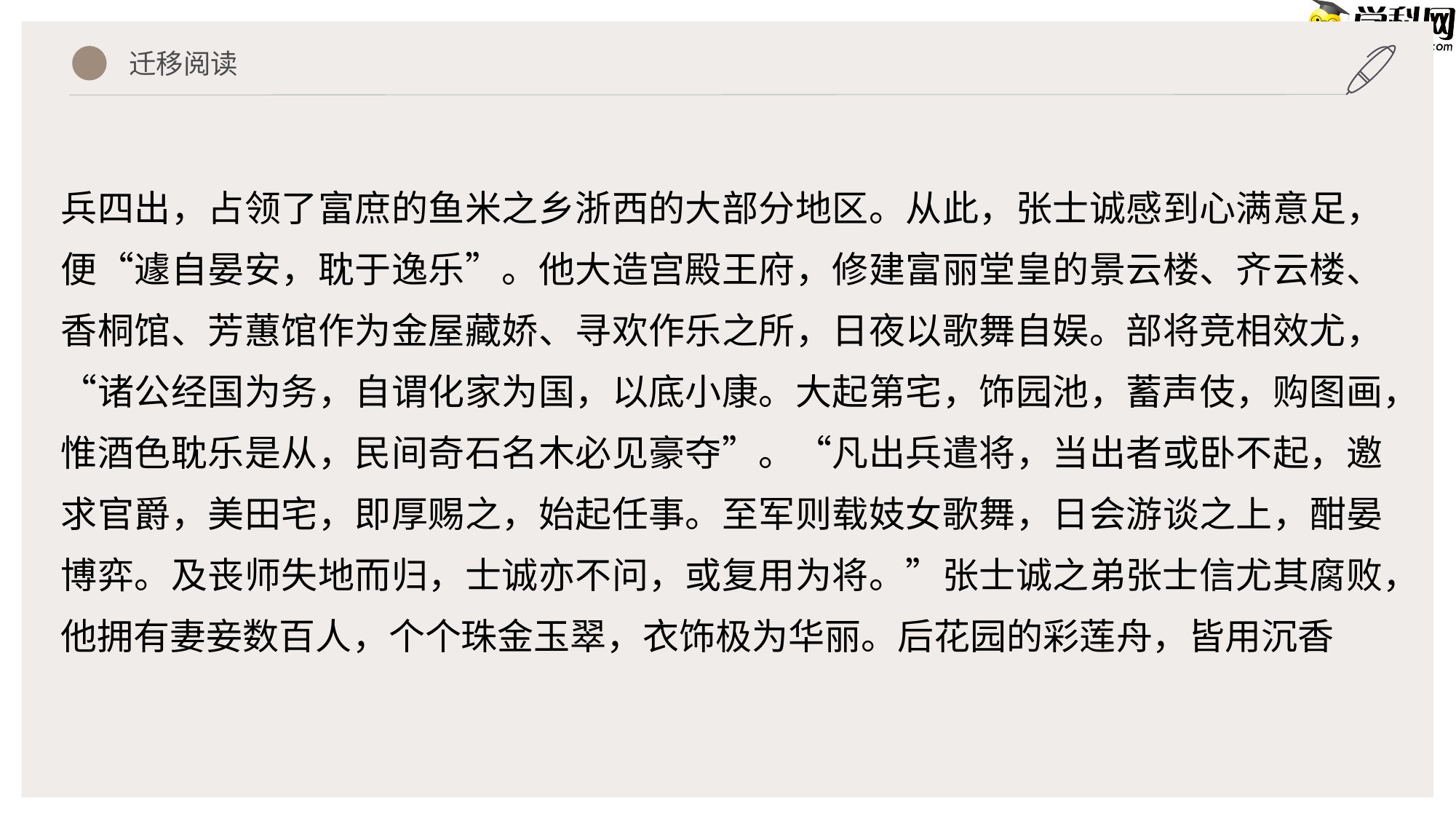

迁移阅读

兵四出，占领了富庶的鱼米之乡浙西的大部分地区。从此，张士诚感到心满意足，便“遽自晏安，耽于逸乐”。他大造宫殿王府，修建富丽堂皇的景云楼、齐云楼、香桐馆、芳蕙馆作为金屋藏娇、寻欢作乐之所，日夜以歌舞自娱。部将竞相效尤，“诸公经国为务，自谓化家为国，以底小康。大起第宅，饰园池，蓄声伎，购图画，惟酒色耽乐是从，民间奇石名木必见豪夺”。“凡出兵遣将，当出者或卧不起，邀求官爵，美田宅，即厚赐之，始起任事。至军则载妓女歌舞，日会游谈之上，酣晏博弈。及丧师失地而归，士诚亦不问，或复用为将。”张士诚之弟张士信尤其腐败，他拥有妻妾数百人，个个珠金玉翠，衣饰极为华丽。后花园的彩莲舟，皆用沉香